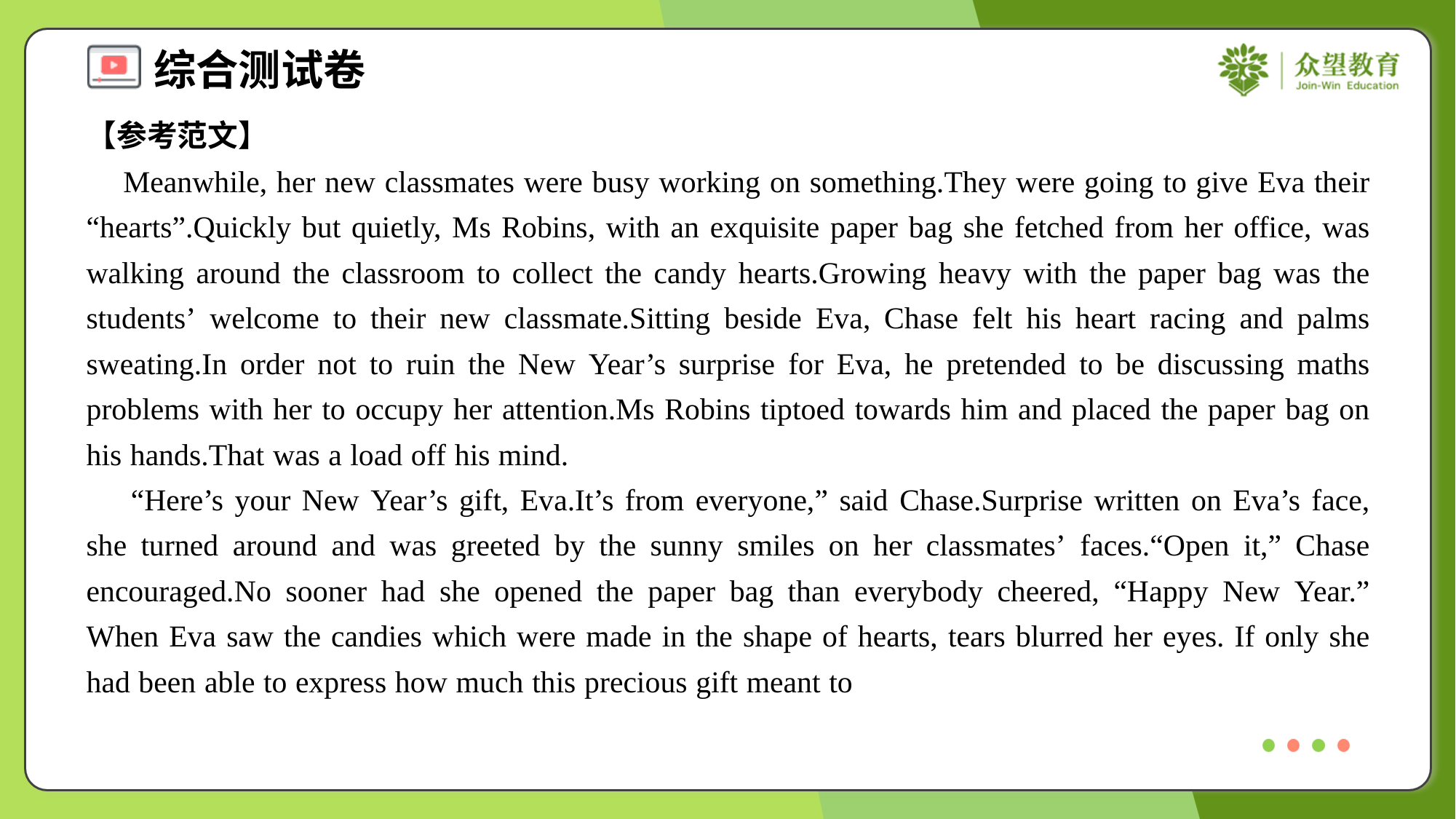

【参考范文】
    Meanwhile, her new classmates were busy working on something.They were going to give Eva their “hearts”.Quickly but quietly, Ms Robins, with an exquisite paper bag she fetched from her office, was walking around the classroom to collect the candy hearts.Growing heavy with the paper bag was the students’ welcome to their new classmate.Sitting beside Eva, Chase felt his heart racing and palms sweating.In order not to ruin the New Year’s surprise for Eva, he pretended to be discussing maths problems with her to occupy her attention.Ms Robins tiptoed towards him and placed the paper bag on his hands.That was a load off his mind.
    “Here’s your New Year’s gift, Eva.It’s from everyone,” said Chase.Surprise written on Eva’s face, she turned around and was greeted by the sunny smiles on her classmates’ faces.“Open it,” Chase encouraged.No sooner had she opened the paper bag than everybody cheered, “Happy New Year.” When Eva saw the candies which were made in the shape of hearts, tears blurred her eyes. If only she had been able to express how much this precious gift meant to